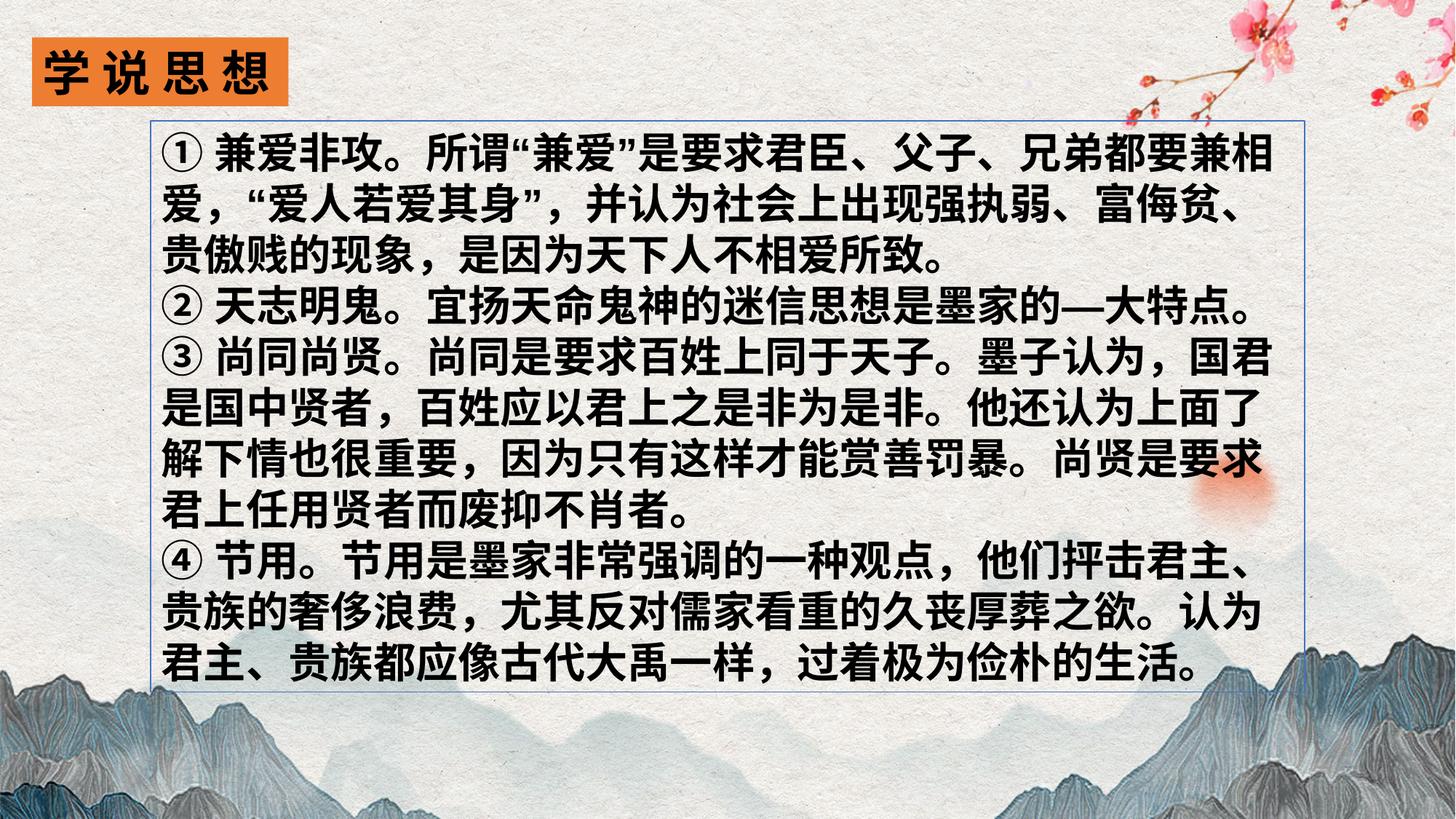

学 说 思 想
①兼爱非攻。所谓“兼爱”是要求君臣、父子、兄弟都要兼相爱，“爱人若爱其身”，并认为社会上出现强执弱、富侮贫、贵傲贱的现象，是因为天下人不相爱所致。
②天志明鬼。宜扬天命鬼神的迷信思想是墨家的—大特点。
③尚同尚贤。尚同是要求百姓上同于天子。墨子认为，国君是国中贤者，百姓应以君上之是非为是非。他还认为上面了解下情也很重要，因为只有这样才能赏善罚暴。尚贤是要求君上任用贤者而废抑不肖者。
④节用。节用是墨家非常强调的一种观点，他们抨击君主、贵族的奢侈浪费，尤其反对儒家看重的久丧厚葬之欲。认为君主、贵族都应像古代大禹一样，过着极为俭朴的生活。